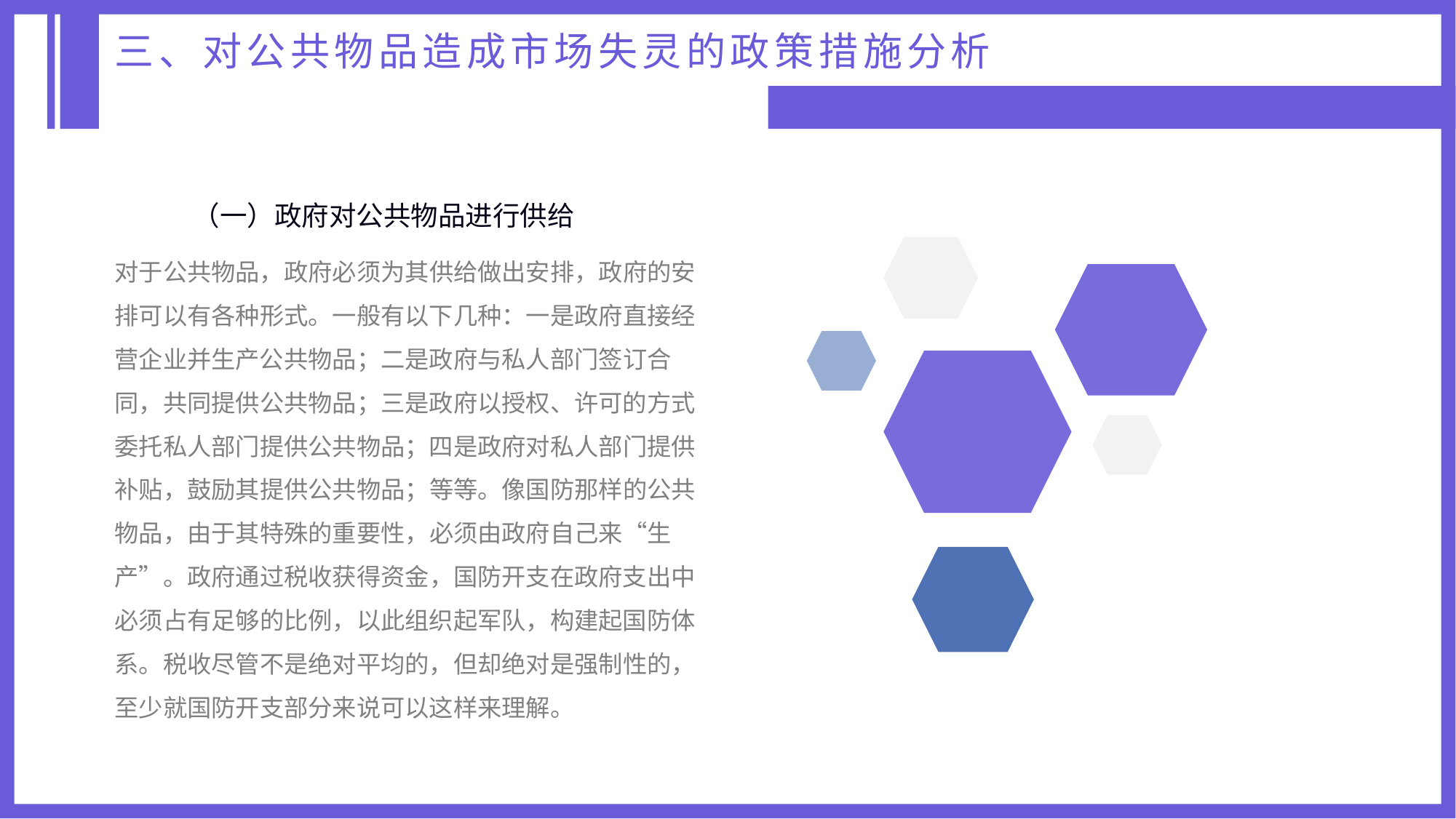

三、对公共物品造成市场失灵的政策措施分析
（一）政府对公共物品进行供给

对于公共物品，政府必须为其供给做出安排，政府的安排可以有各种形式。一般有以下几种：一是政府直接经营企业并生产公共物品；二是政府与私人部门签订合同，共同提供公共物品；三是政府以授权、许可的方式委托私人部门提供公共物品；四是政府对私人部门提供补贴，鼓励其提供公共物品；等等。像国防那样的公共物品，由于其特殊的重要性，必须由政府自己来“生产”。政府通过税收获得资金，国防开支在政府支出中必须占有足够的比例，以此组织起军队，构建起国防体系。税收尽管不是绝对平均的，但却绝对是强制性的，至少就国防开支部分来说可以这样来理解。